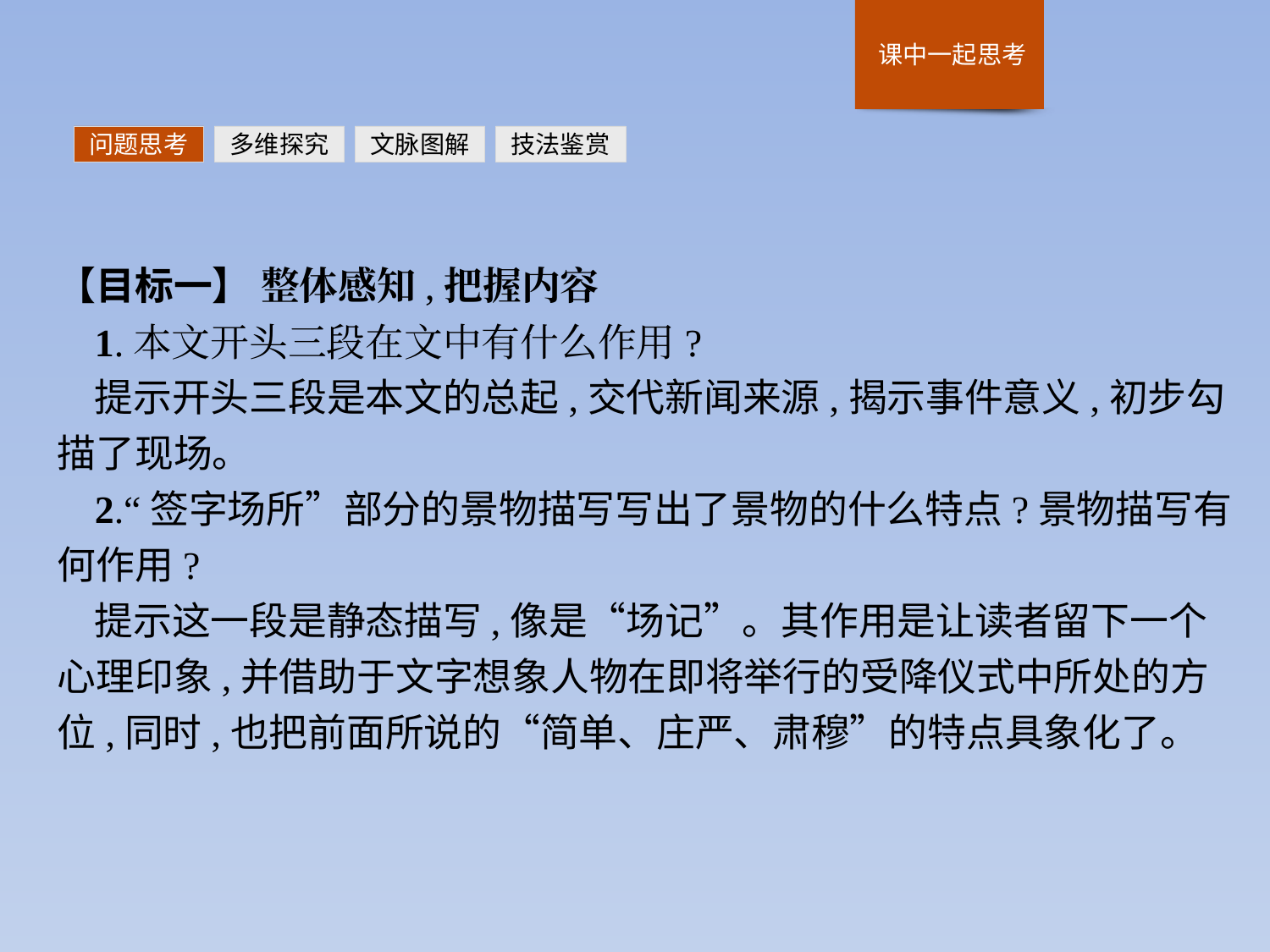

问题思考
多维探究
文脉图解
技法鉴赏
【目标一】 整体感知,把握内容
1.本文开头三段在文中有什么作用?
提示开头三段是本文的总起,交代新闻来源,揭示事件意义,初步勾描了现场。
2.“签字场所”部分的景物描写写出了景物的什么特点?景物描写有何作用?
提示这一段是静态描写,像是“场记”。其作用是让读者留下一个心理印象,并借助于文字想象人物在即将举行的受降仪式中所处的方位,同时,也把前面所说的“简单、庄严、肃穆”的特点具象化了。